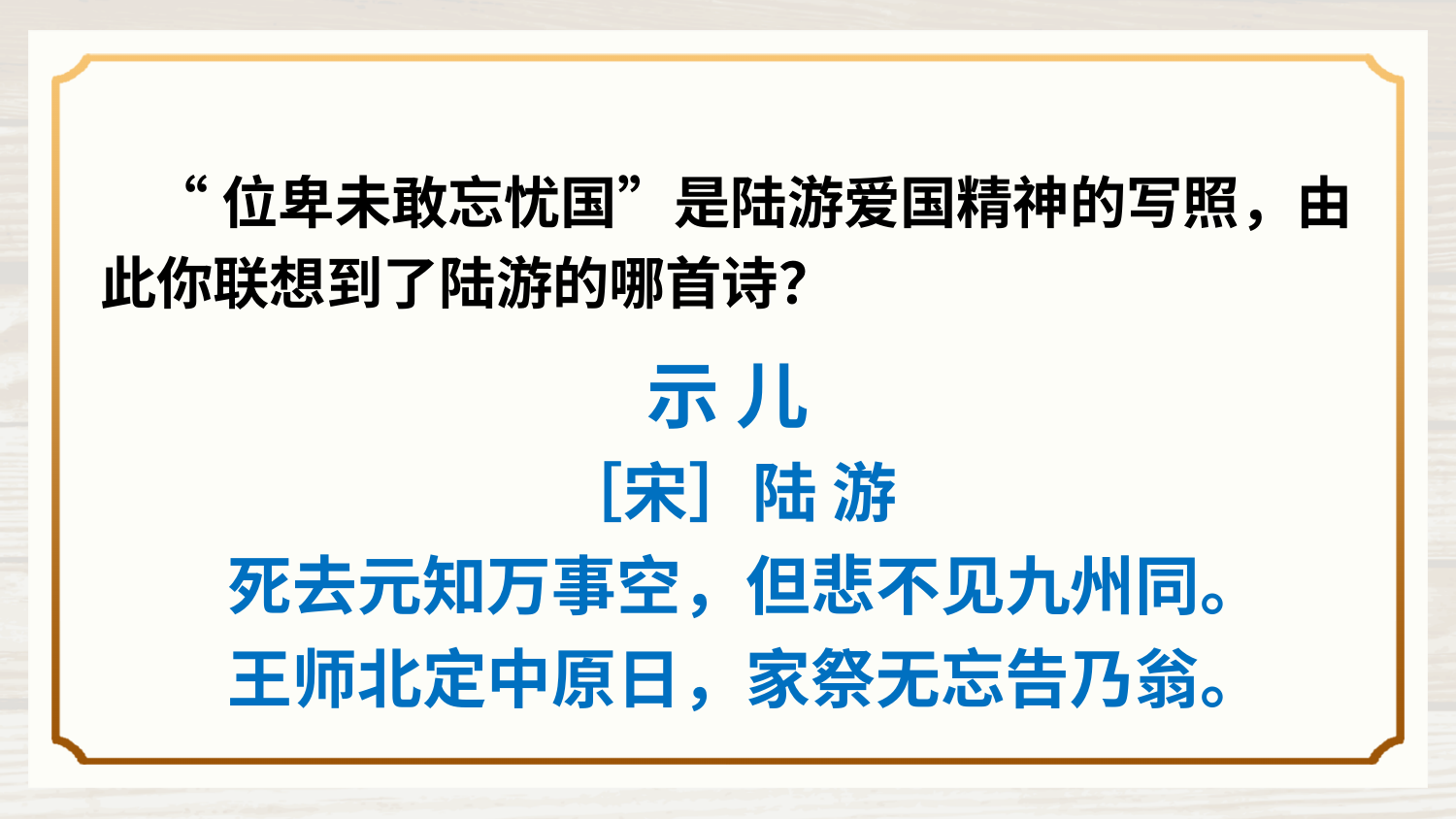

“位卑未敢忘忧国”是陆游爱国精神的写照，由此你联想到了陆游的哪首诗？
示 儿
［宋］陆 游
死去元知万事空，但悲不见九州同。
王师北定中原日，家祭无忘告乃翁。